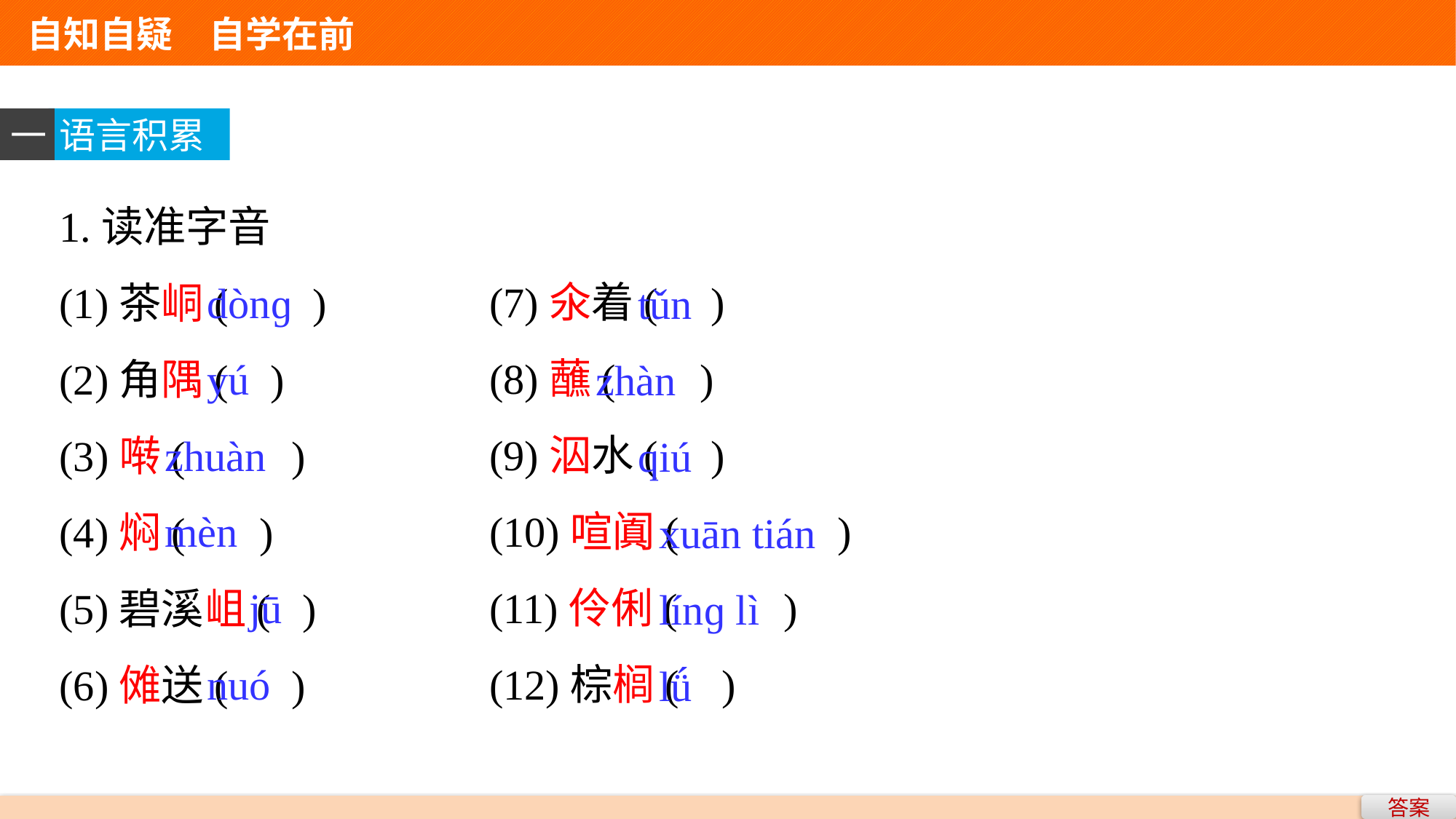

自知自疑　自学在前
一
语言积累
1.读准字音
(1)茶峒(        )
(2)角隅(    )
(3)啭(          )
(4)焖(       )
(5)碧溪岨(   )
(6)傩送(      )
(7)氽着(     )
(8)蘸(        )
(9)泅水(     )
(10)喧阗(               )
(11)伶俐(          )
(12)棕榈(    )
    dònɡ
    yú
zhuàn
mèn
        jū
    nuó
    tǔn
zhàn
    qiú
      xuān tián
      línɡ lì
      lǘ
答案